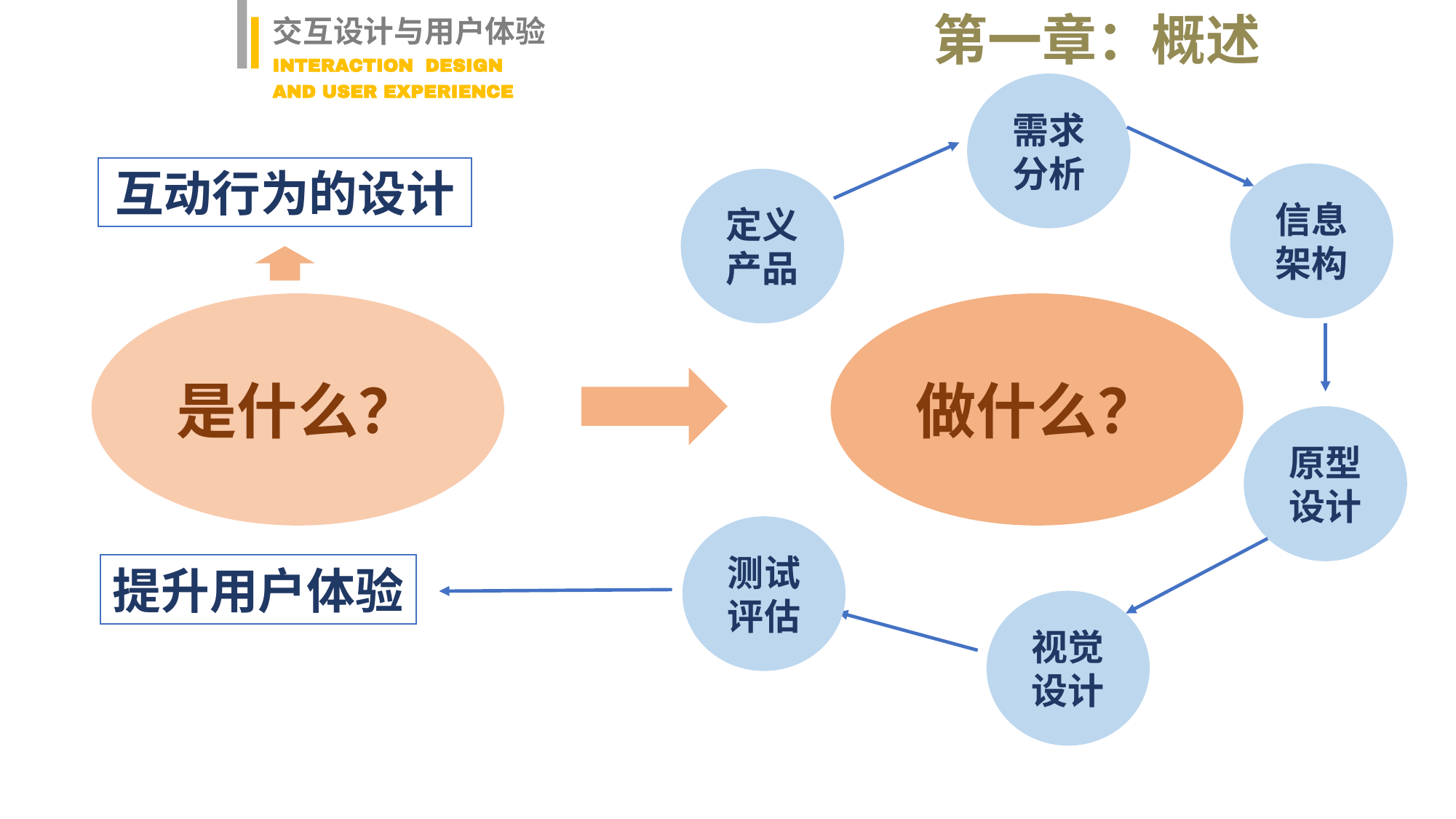

第一章：概述

交互设计与用户体验
INTERACTION  DESIGN
AND USER EXPERIENCE
需求分析
互动行为的设计
信息架构
定义产品

是什么？
做什么？

原型设计
测试评估
提升用户体验
视觉设计